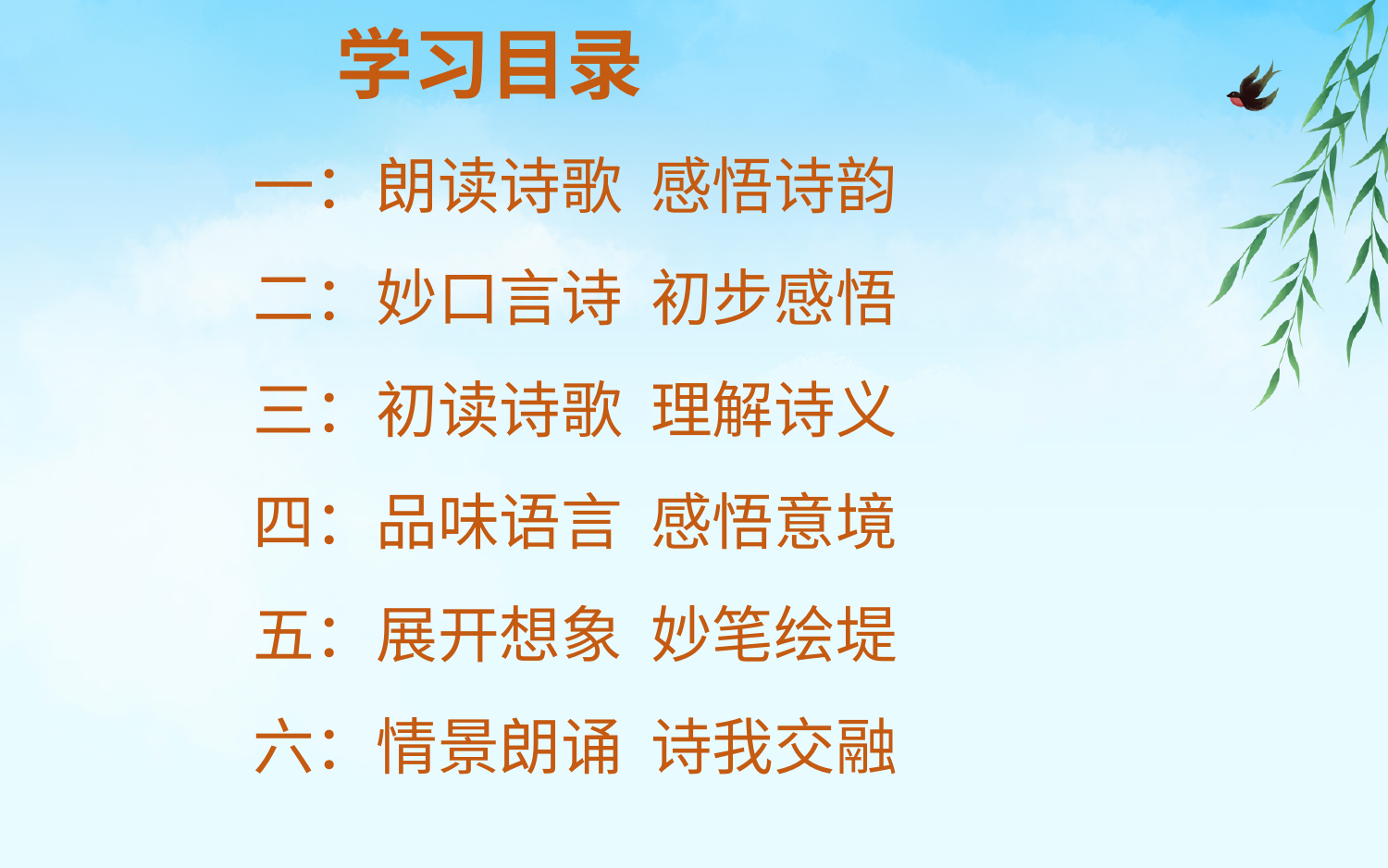

学习目录
       一：朗读诗歌  感悟诗韵
       二：妙口言诗  初步感悟
       三：初读诗歌  理解诗义
       四：品味语言  感悟意境
       五：展开想象  妙笔绘堤
       六：情景朗诵  诗我交融